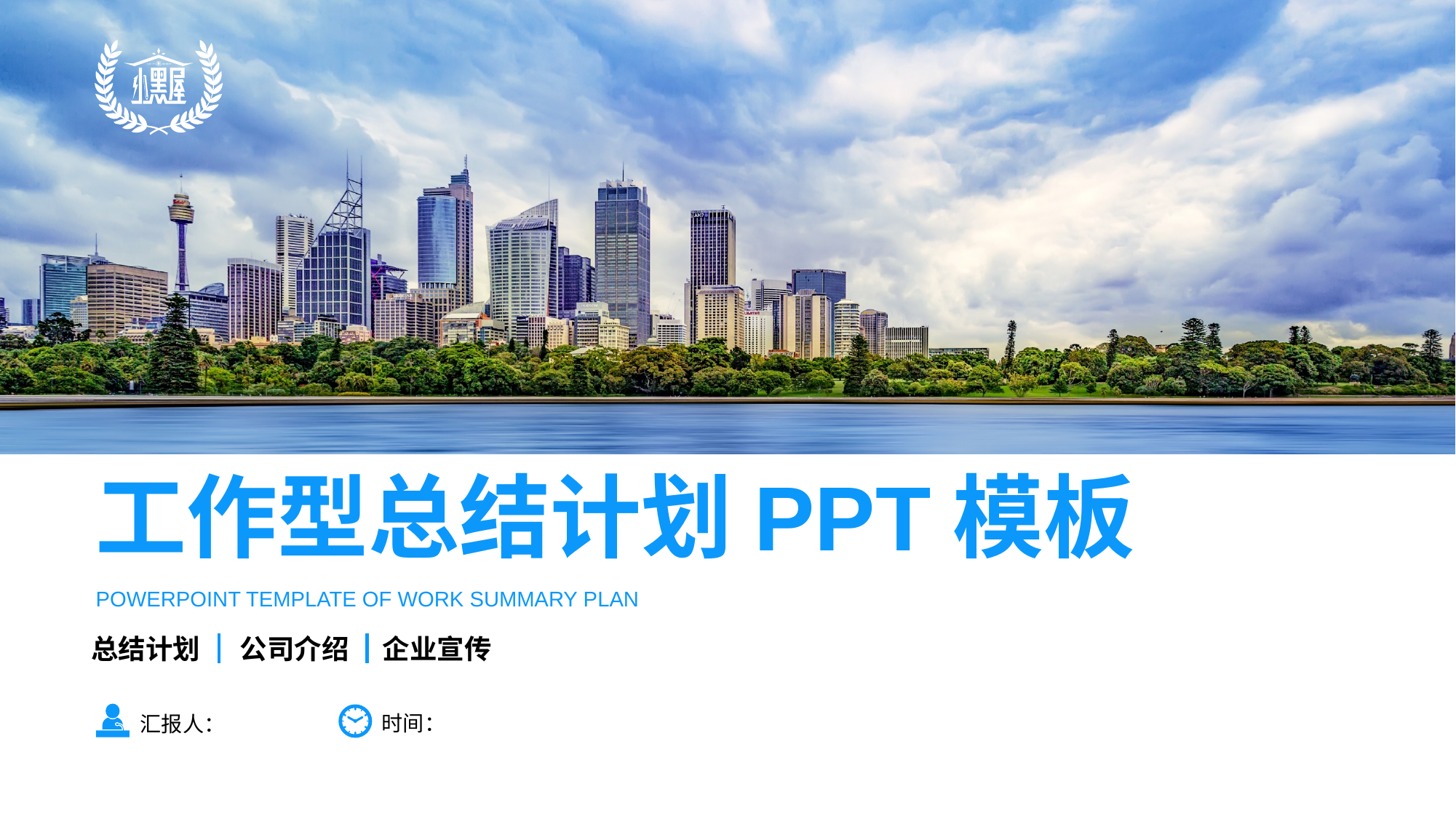

工作型总结计划PPT模板
PowerPoint template of work summary plan
总结计划
公司介绍
企业宣传

汇报人：

时间：